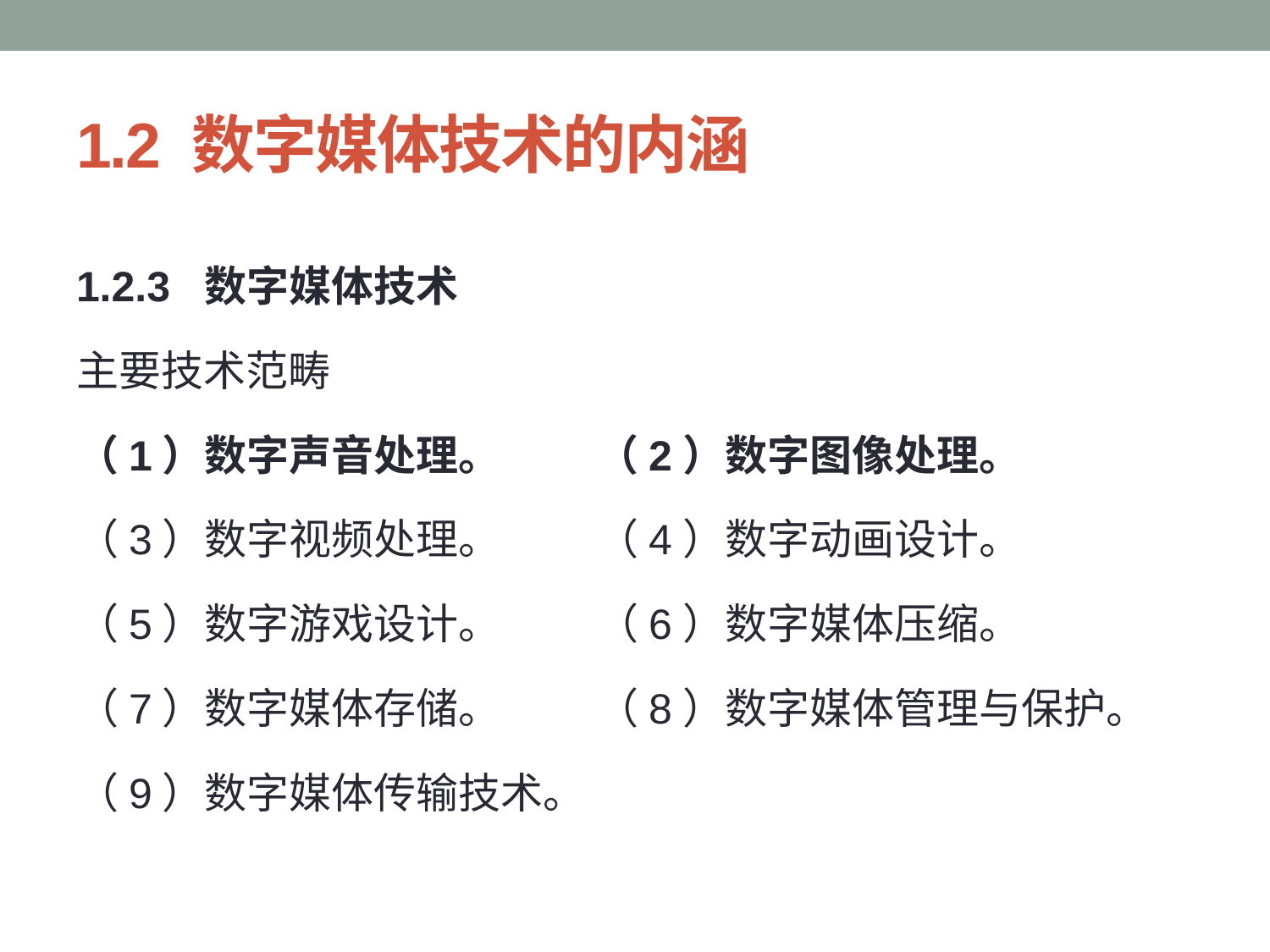

# 1.2 数字媒体技术的内涵
1.2.3  数字媒体技术
主要技术范畴
（1）数字声音处理。          （2）数字图像处理。
（3）数字视频处理。          （4）数字动画设计。
（5）数字游戏设计。          （6）数字媒体压缩。
（7）数字媒体存储。          （8）数字媒体管理与保护。
（9）数字媒体传输技术。